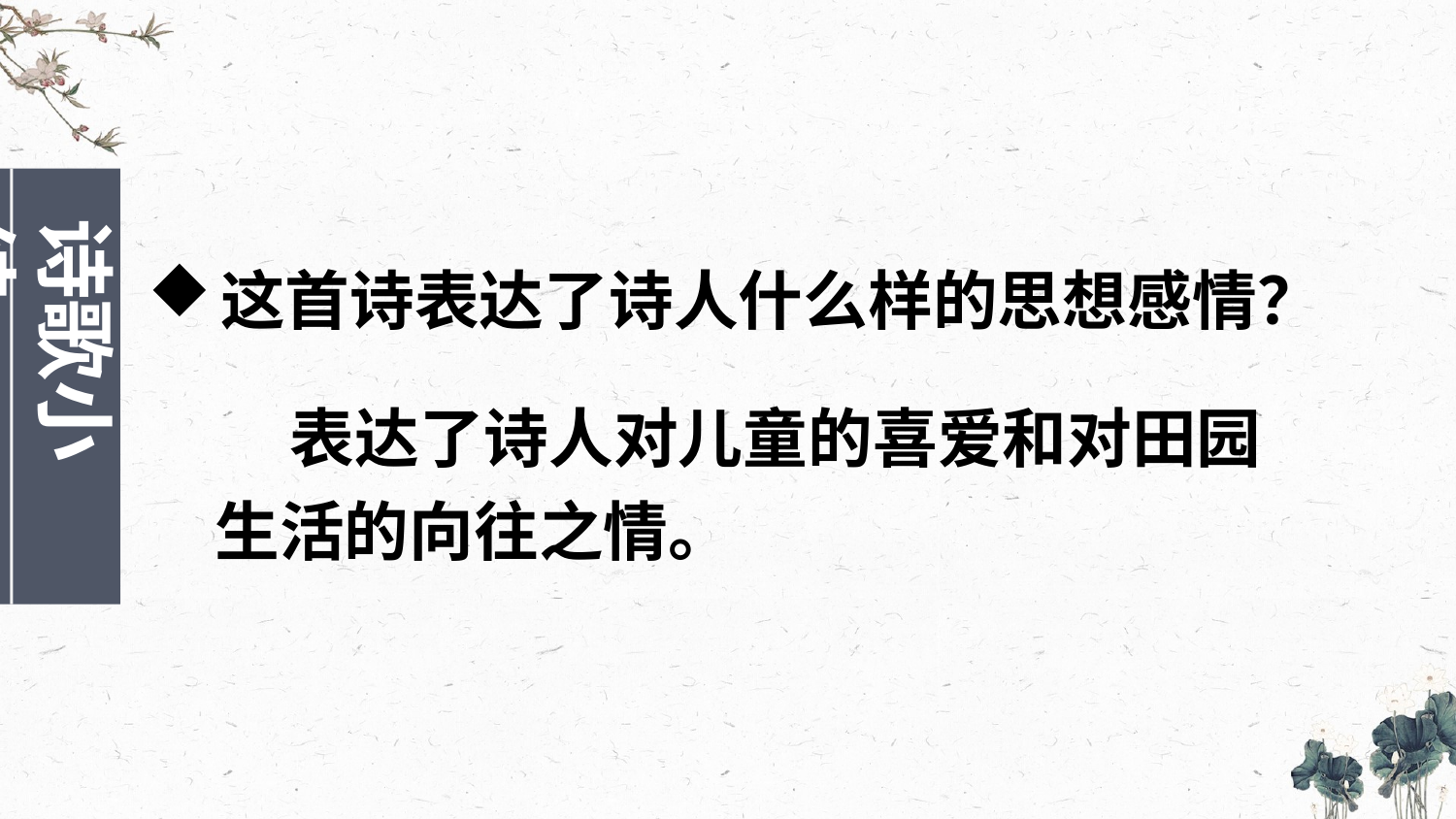

诗歌小结
这首诗表达了诗人什么样的思想感情？
    表达了诗人对儿童的喜爱和对田园生活的向往之情。